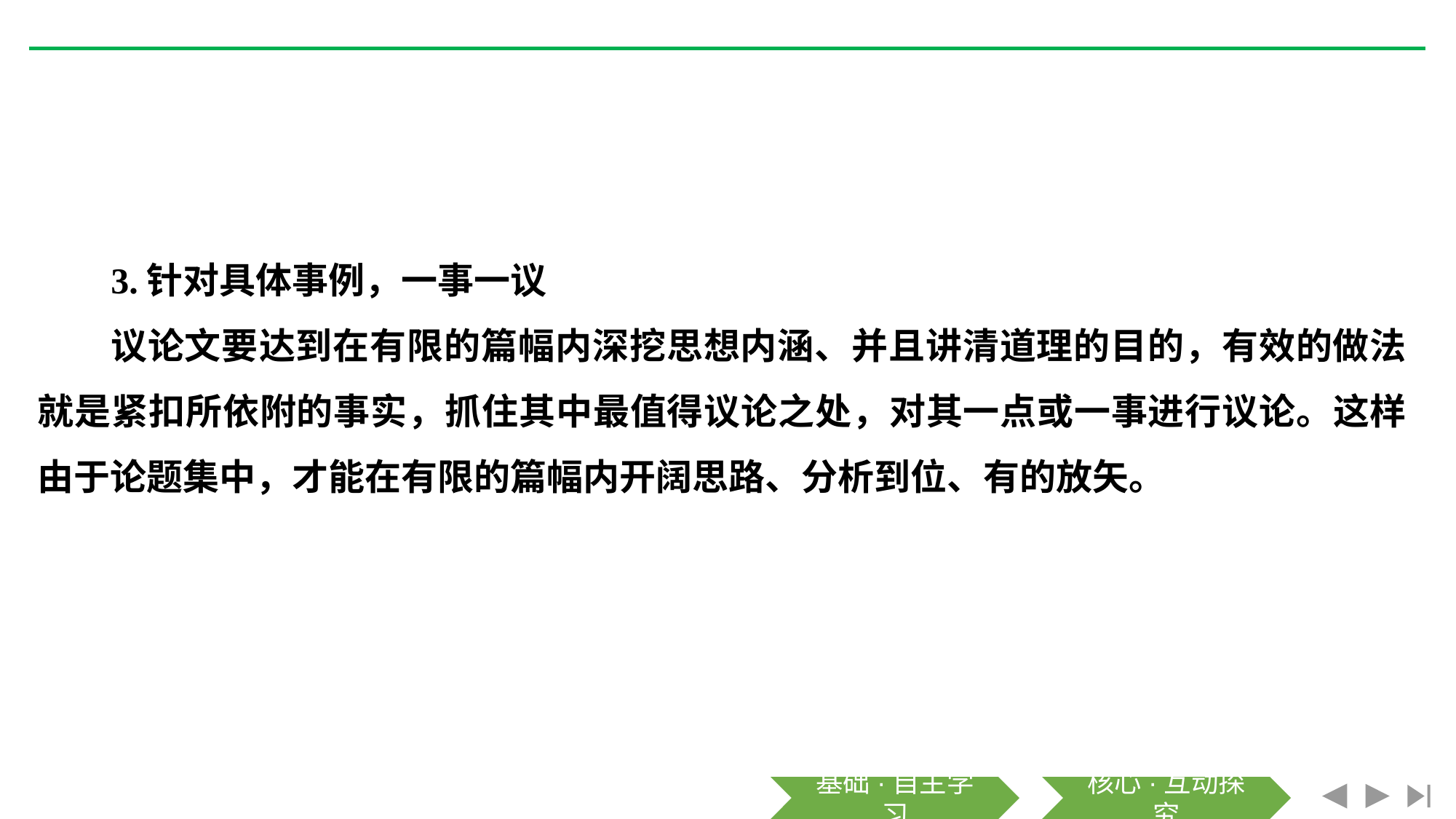

3.针对具体事例，一事一议
议论文要达到在有限的篇幅内深挖思想内涵、并且讲清道理的目的，有效的做法就是紧扣所依附的事实，抓住其中最值得议论之处，对其一点或一事进行议论。这样由于论题集中，才能在有限的篇幅内开阔思路、分析到位、有的放矢。